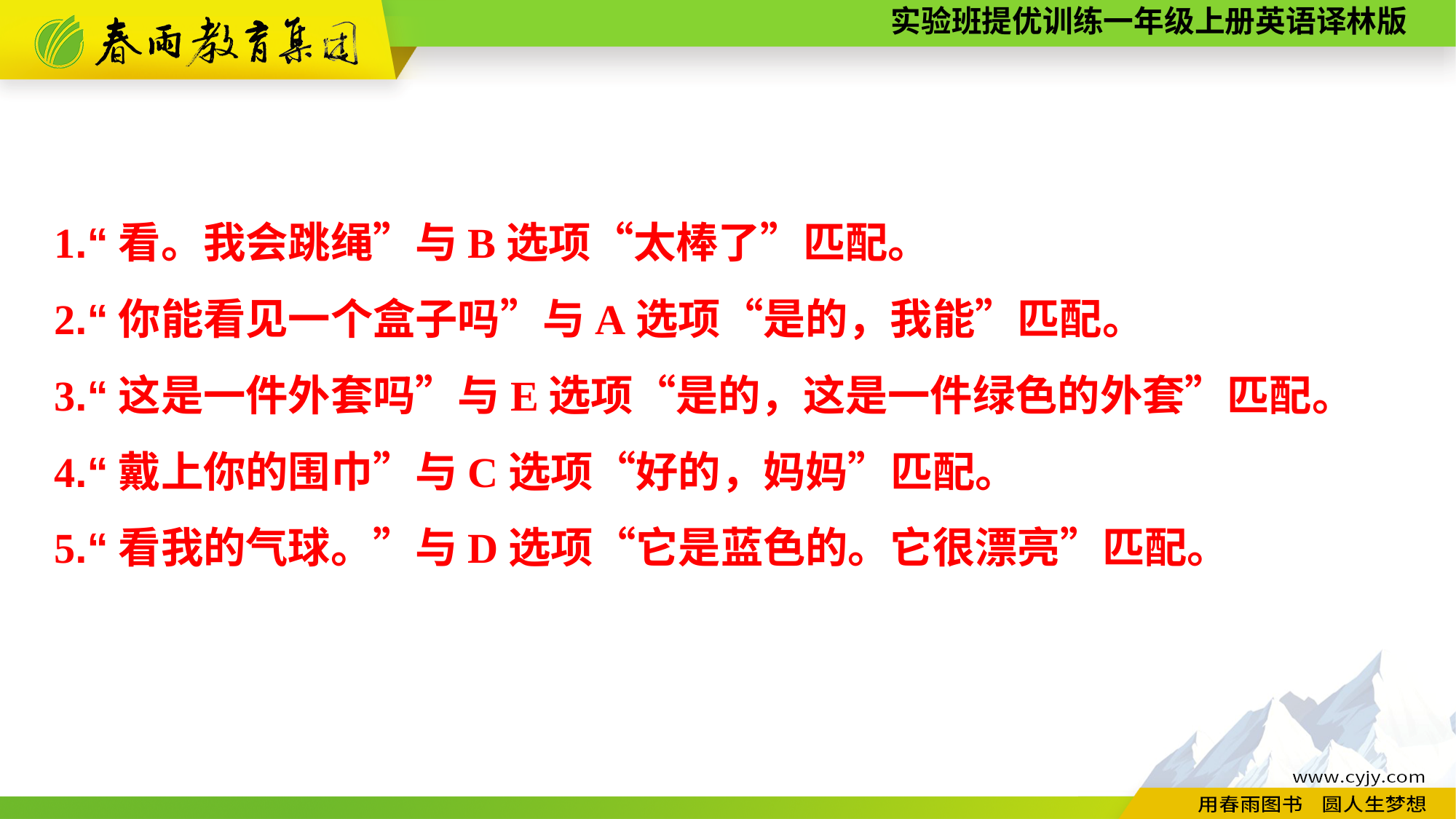

1.“看。我会跳绳”与B选项“太棒了”匹配。
2.“你能看见一个盒子吗”与A选项“是的，我能”匹配。
3.“这是一件外套吗”与E选项“是的，这是一件绿色的外套”匹配。
4.“戴上你的围巾”与C选项“好的，妈妈”匹配。
5.“看我的气球。”与D选项“它是蓝色的。它很漂亮”匹配。